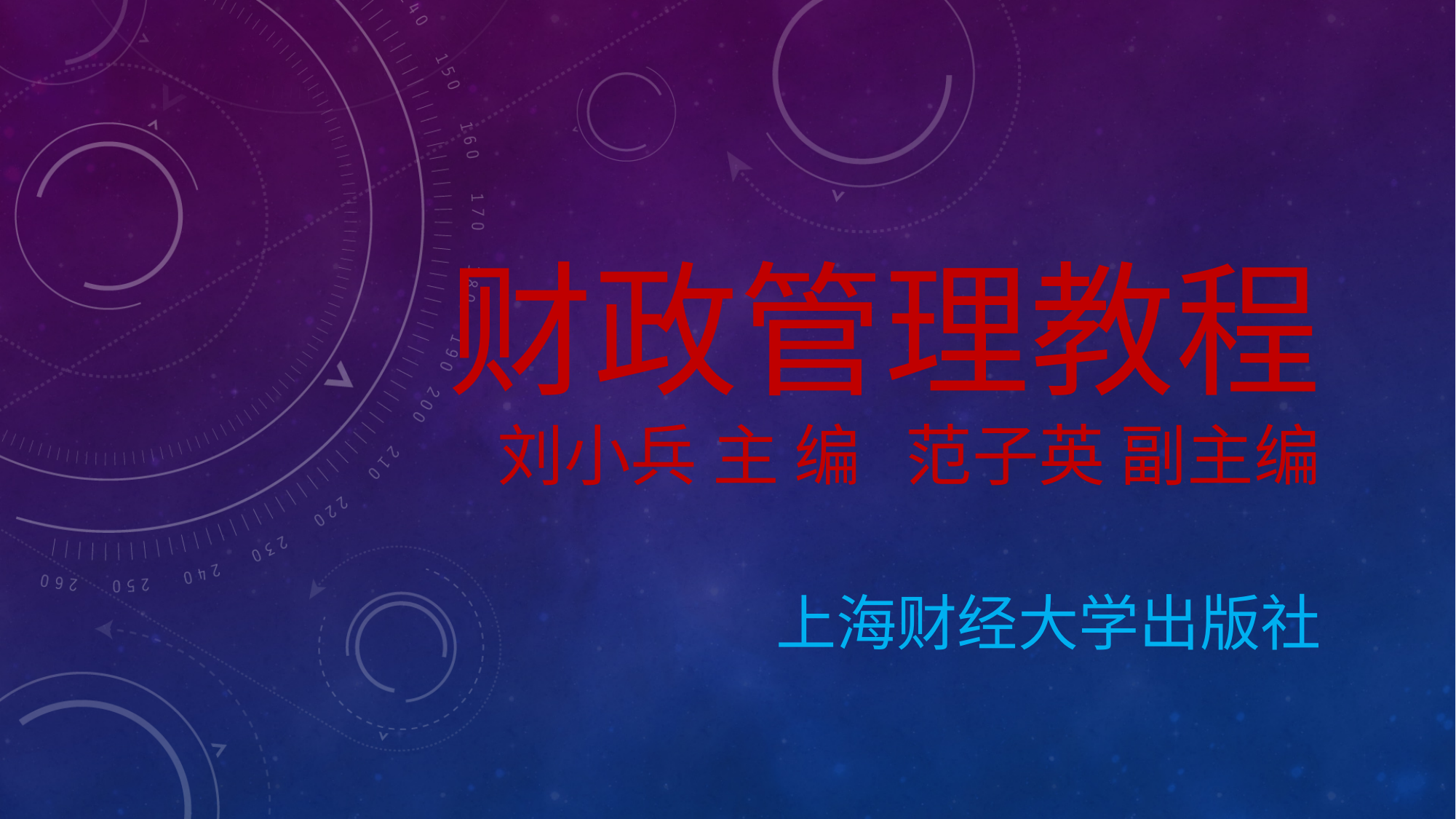

# 财政管理教程 刘小兵 主 编   范子英 副主编
上海财经大学出版社